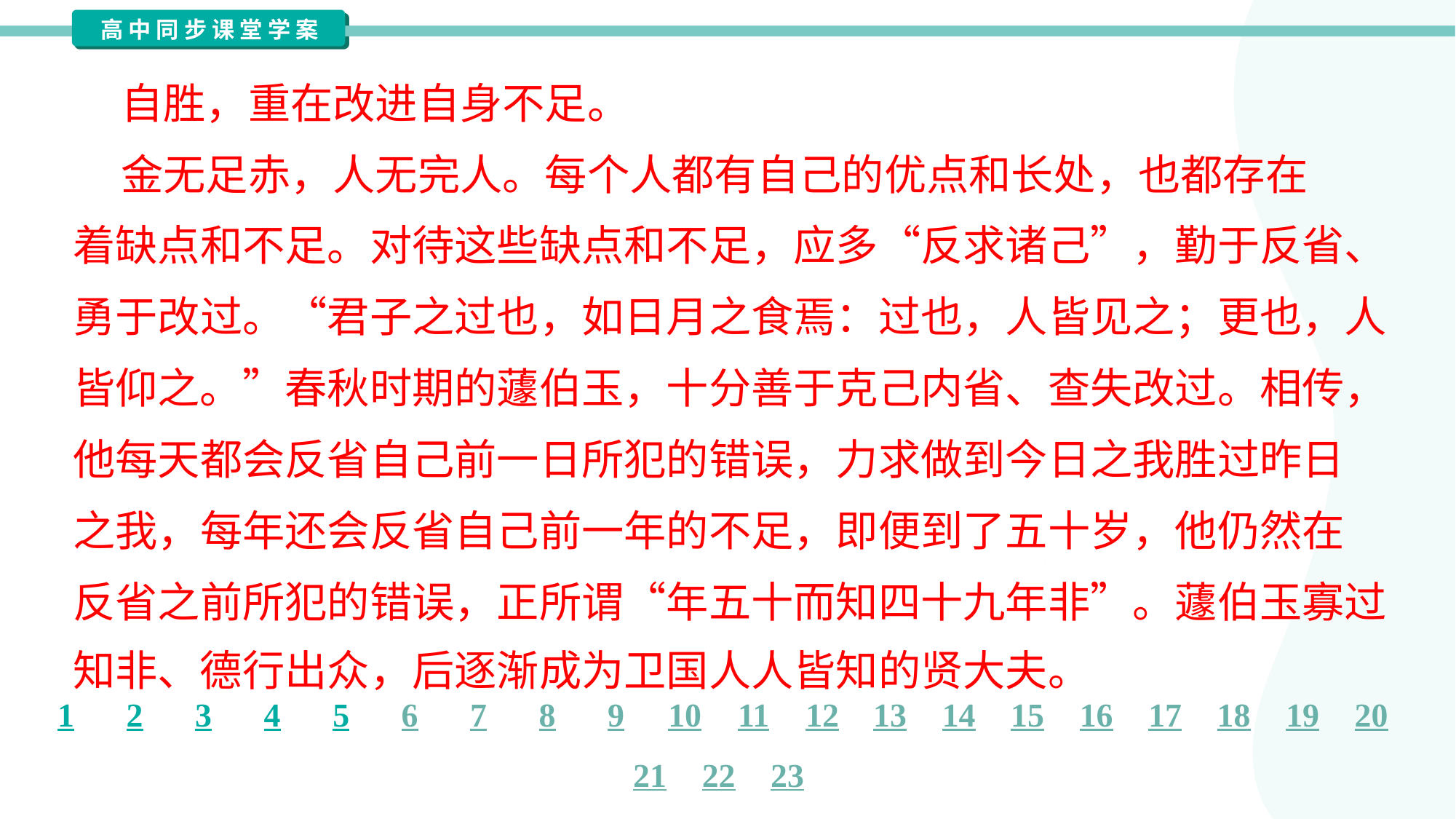

自胜，重在改进自身不足。
    金无足赤，人无完人。每个人都有自己的优点和长处，也都存在
着缺点和不足。对待这些缺点和不足，应多“反求诸己”，勤于反省、
勇于改过。“君子之过也，如日月之食焉：过也，人皆见之；更也，人
皆仰之。”春秋时期的蘧伯玉，十分善于克己内省、查失改过。相传，
他每天都会反省自己前一日所犯的错误，力求做到今日之我胜过昨日
之我，每年还会反省自己前一年的不足，即便到了五十岁，他仍然在
反省之前所犯的错误，正所谓“年五十而知四十九年非”。蘧伯玉寡过
知非、德行出众，后逐渐成为卫国人人皆知的贤大夫。